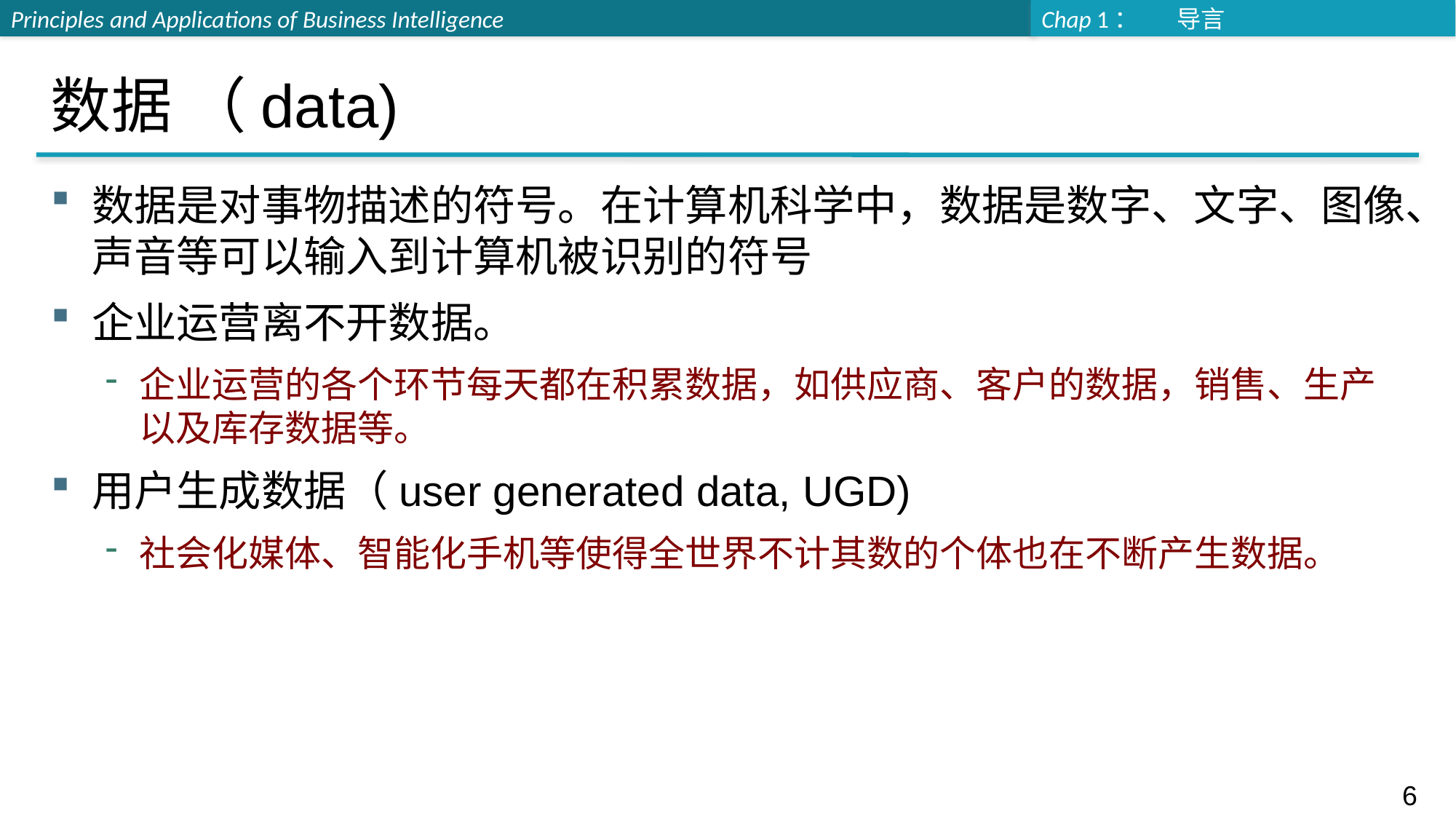

# 数据 （data)
数据是对事物描述的符号。在计算机科学中，数据是数字、文字、图像、声音等可以输入到计算机被识别的符号
企业运营离不开数据。
企业运营的各个环节每天都在积累数据，如供应商、客户的数据，销售、生产以及库存数据等。
用户生成数据（user generated data, UGD)
社会化媒体、智能化手机等使得全世界不计其数的个体也在不断产生数据。